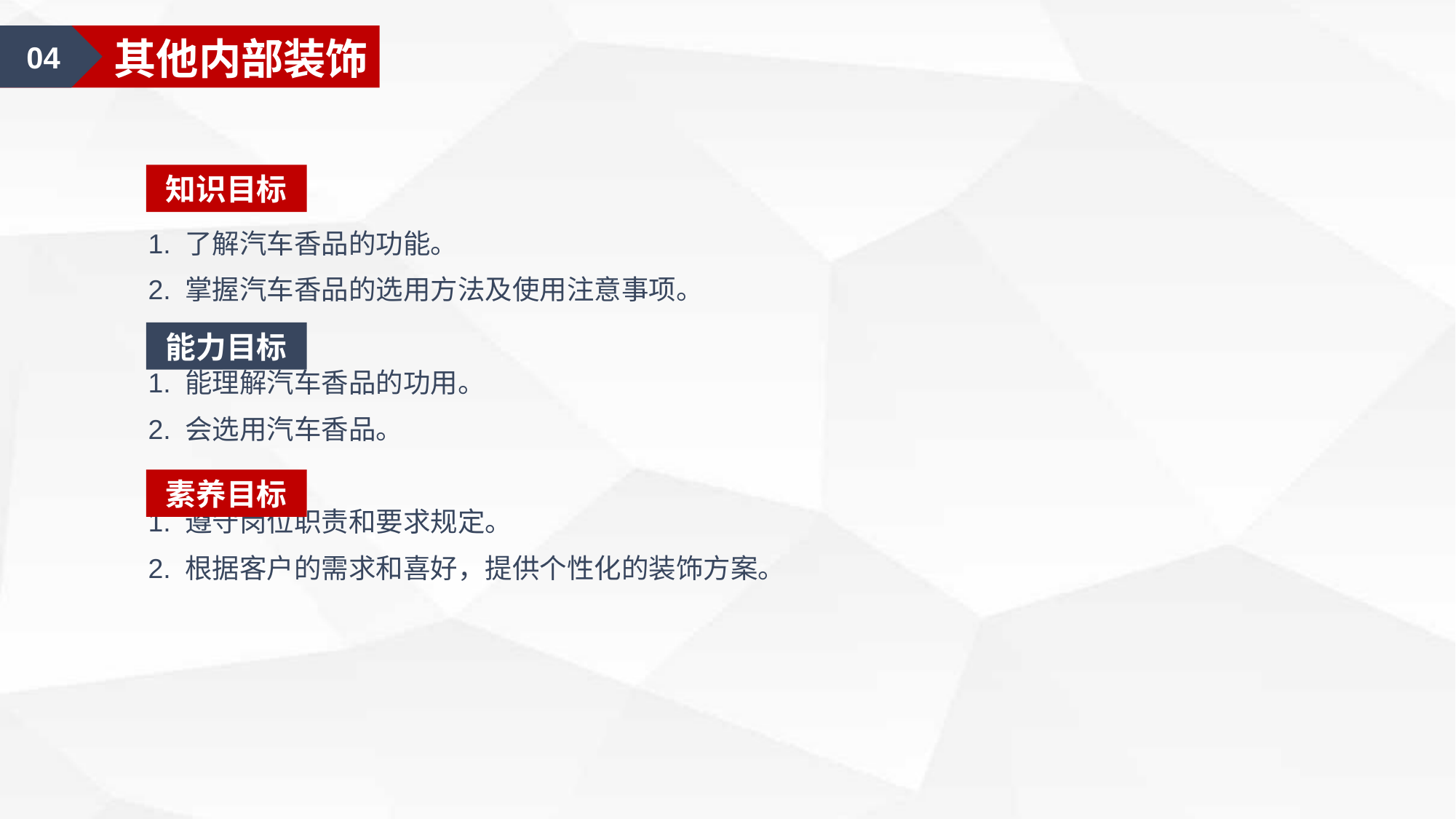

04
其他内部装饰
知识目标
1. 了解汽车香品的功能。
2. 掌握汽车香品的选用方法及使用注意事项。

1. 能理解汽车香品的功用。
2. 会选用汽车香品。

1. 遵守岗位职责和要求规定。
2. 根据客户的需求和喜好，提供个性化的装饰方案。
能力目标
素养目标